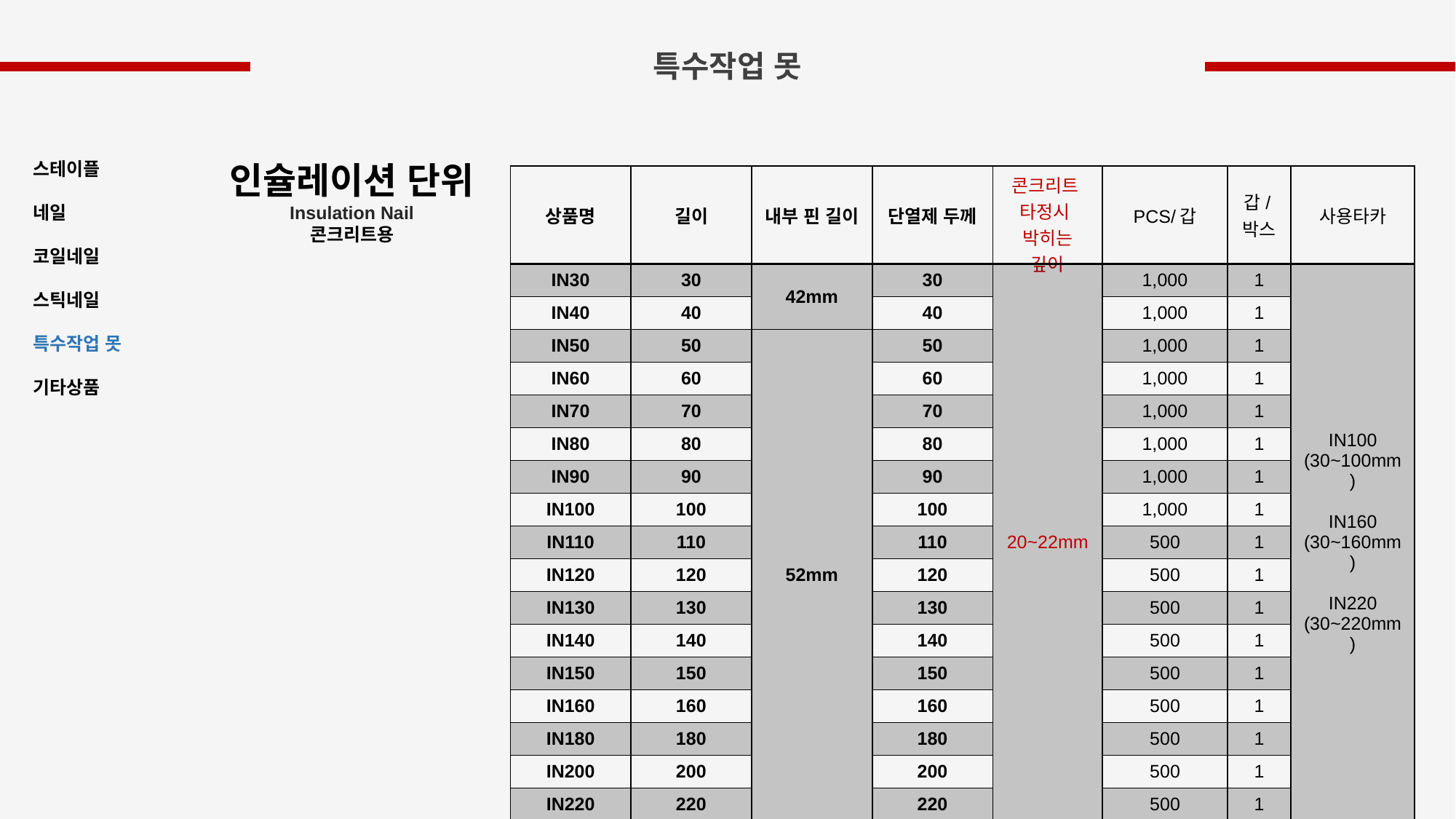

특수작업 못
스테이플

네일

코일네일

스틱네일

특수작업 못

기타상품
인슐레이션 단위
Insulation Nail
콘크리트용
| 상품명 | 길이 | 내부 핀 길이 | 단열제 두께 | 콘크리트 타정시 박히는 깊이 | PCS/갑 | 갑/박스 | 사용타카 |
| --- | --- | --- | --- | --- | --- | --- | --- |
| IN30 | 30 | 42mm | 30 | 20~22mm | 1,000 | 1 | IN100 (30~100mm) IN160 (30~160mm) IN220 (30~220mm) |
| IN40 | 40 |  | 40 |  | 1,000 | 1 |  |
| IN50 | 50 | 52mm | 50 |  | 1,000 | 1 |  |
| IN60 | 60 |  | 60 |  | 1,000 | 1 |  |
| IN70 | 70 |  | 70 |  | 1,000 | 1 |  |
| IN80 | 80 |  | 80 |  | 1,000 | 1 |  |
| IN90 | 90 |  | 90 |  | 1,000 | 1 |  |
| IN100 | 100 |  | 100 |  | 1,000 | 1 |  |
| IN110 | 110 |  | 110 |  | 500 | 1 |  |
| IN120 | 120 |  | 120 |  | 500 | 1 |  |
| IN130 | 130 |  | 130 |  | 500 | 1 |  |
| IN140 | 140 |  | 140 |  | 500 | 1 |  |
| IN150 | 150 |  | 150 |  | 500 | 1 |  |
| IN160 | 160 |  | 160 |  | 500 | 1 |  |
| IN180 | 180 |  | 180 |  | 500 | 1 |  |
| IN200 | 200 |  | 200 |  | 500 | 1 |  |
| IN220 | 220 |  | 220 |  | 500 | 1 |  |